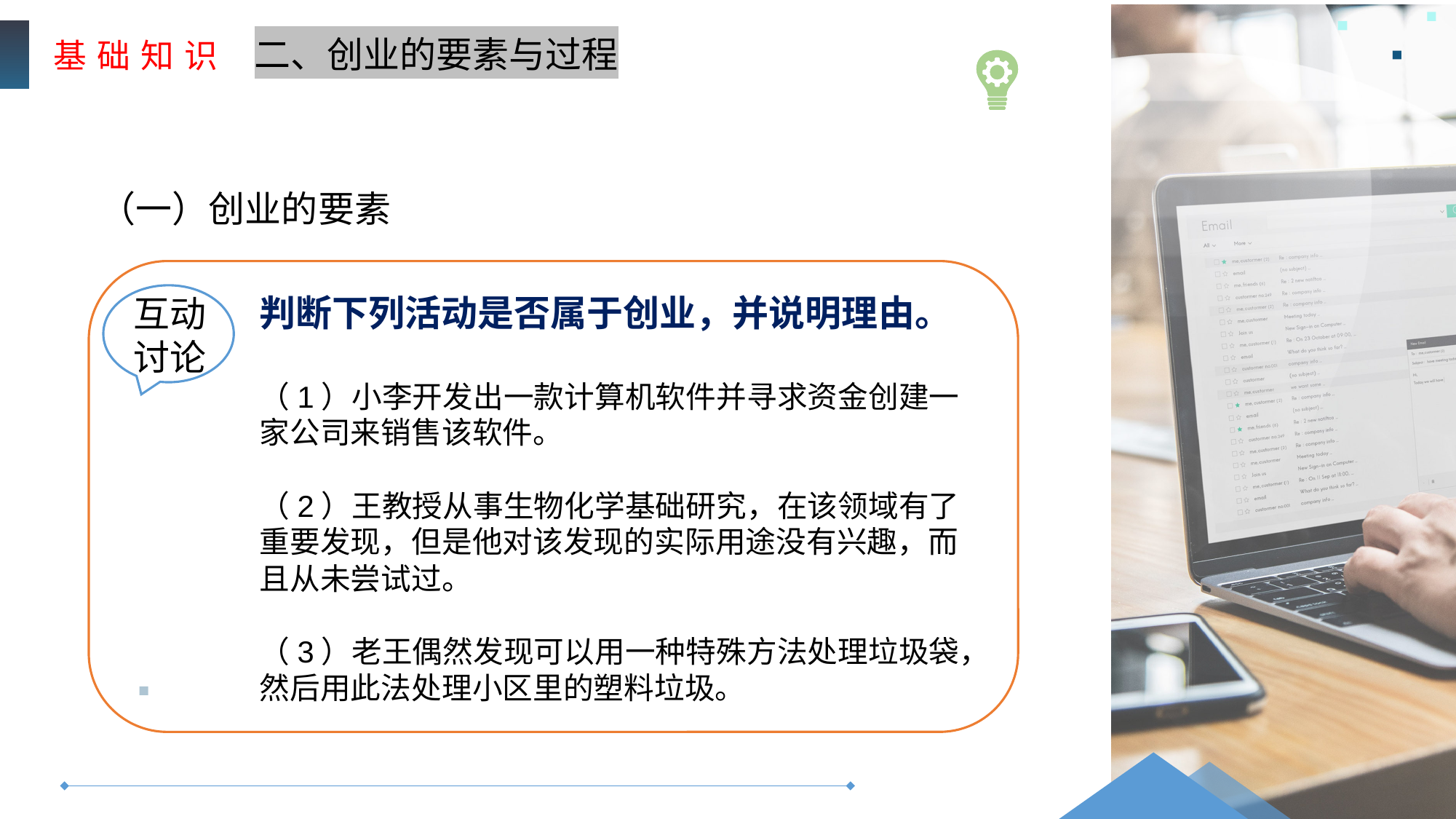

基 础 知 识

二、创业的要素与过程

（一）创业的要素

判断下列活动是否属于创业，并说明理由。

（1）小李开发出一款计算机软件并寻求资金创建一家公司来销售该软件。

（2）王教授从事生物化学基础研究，在该领域有了重要发现，但是他对该发现的实际用途没有兴趣，而且从未尝试过。

（3）老王偶然发现可以用一种特殊方法处理垃圾袋，然后用此法处理小区里的塑料垃圾。

互动
讨论